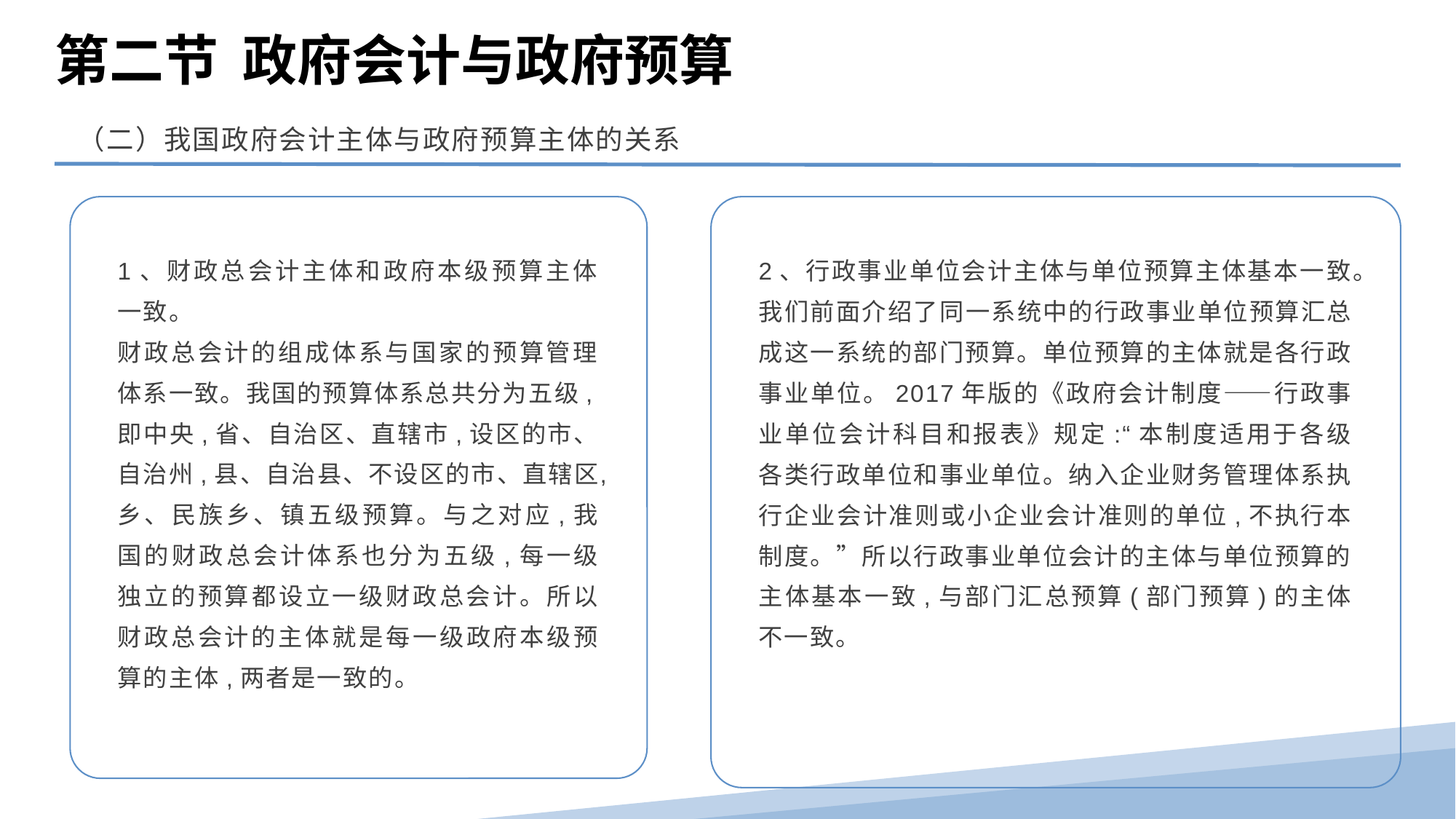

第二节  政府会计与政府预算
（二）我国政府会计主体与政府预算主体的关系

1、财政总会计主体和政府本级预算主体一致。
财政总会计的组成体系与国家的预算管理体系一致。我国的预算体系总共分为五级,即中央,省、自治区、直辖市,设区的市、自治州,县、自治县、不设区的市、直辖区,乡、民族乡、镇五级预算。与之对应,我国的财政总会计体系也分为五级,每一级独立的预算都设立一级财政总会计。所以财政总会计的主体就是每一级政府本级预算的主体,两者是一致的。

2、行政事业单位会计主体与单位预算主体基本一致。
我们前面介绍了同一系统中的行政事业单位预算汇总成这一系统的部门预算。单位预算的主体就是各行政事业单位。2017年版的《政府会计制度——行政事业单位会计科目和报表》规定:“本制度适用于各级各类行政单位和事业单位。纳入企业财务管理体系执行企业会计准则或小企业会计准则的单位,不执行本制度。”所以行政事业单位会计的主体与单位预算的主体基本一致,与部门汇总预算(部门预算)的主体不一致。